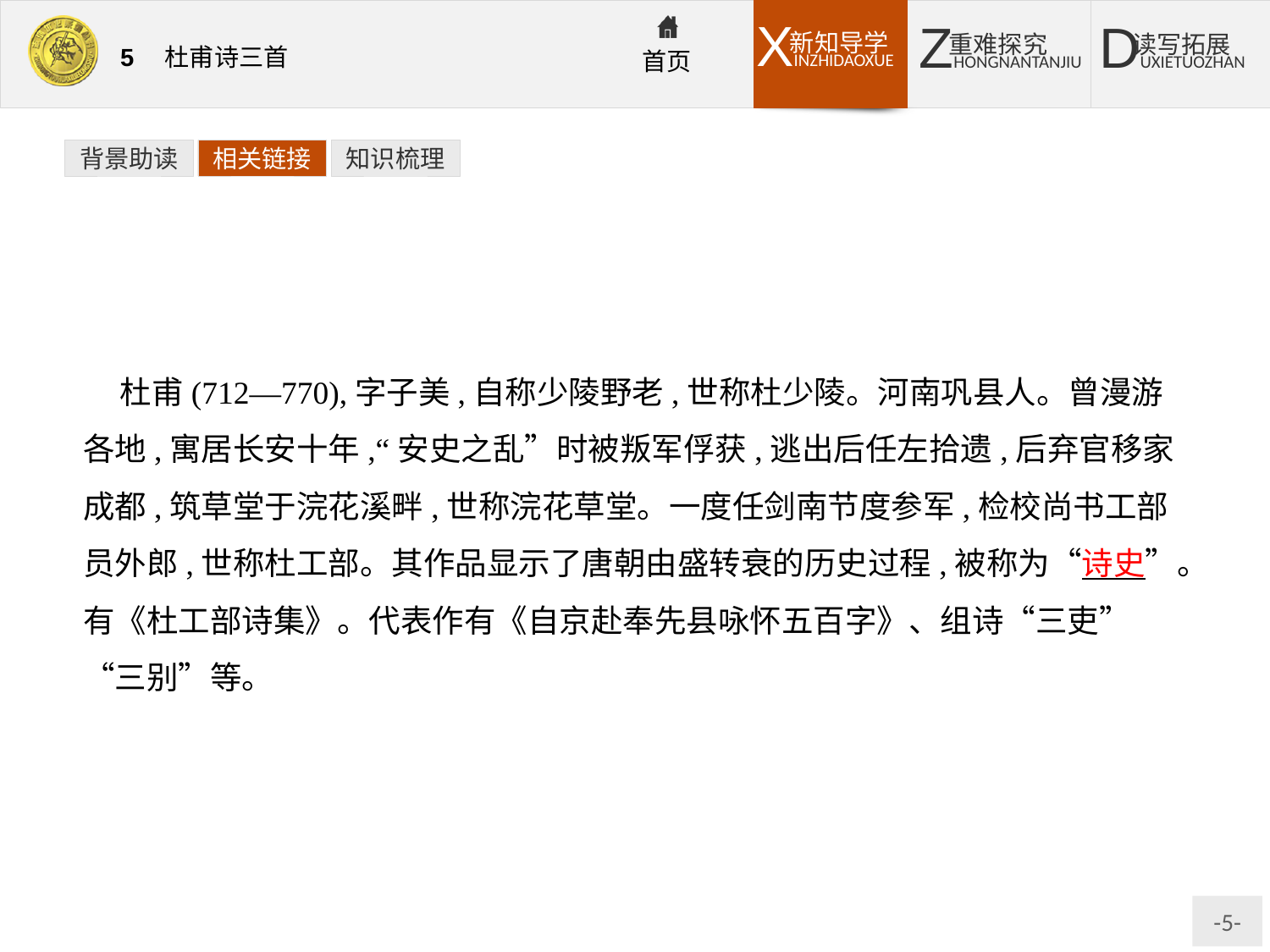

背景助读
相关链接
知识梳理
杜甫(712—770),字子美,自称少陵野老,世称杜少陵。河南巩县人。曾漫游各地,寓居长安十年,“安史之乱”时被叛军俘获,逃出后任左拾遗,后弃官移家成都,筑草堂于浣花溪畔,世称浣花草堂。一度任剑南节度参军,检校尚书工部员外郎,世称杜工部。其作品显示了唐朝由盛转衰的历史过程,被称为“诗史”。有《杜工部诗集》。代表作有《自京赴奉先县咏怀五百字》、组诗“三吏”“三别”等。